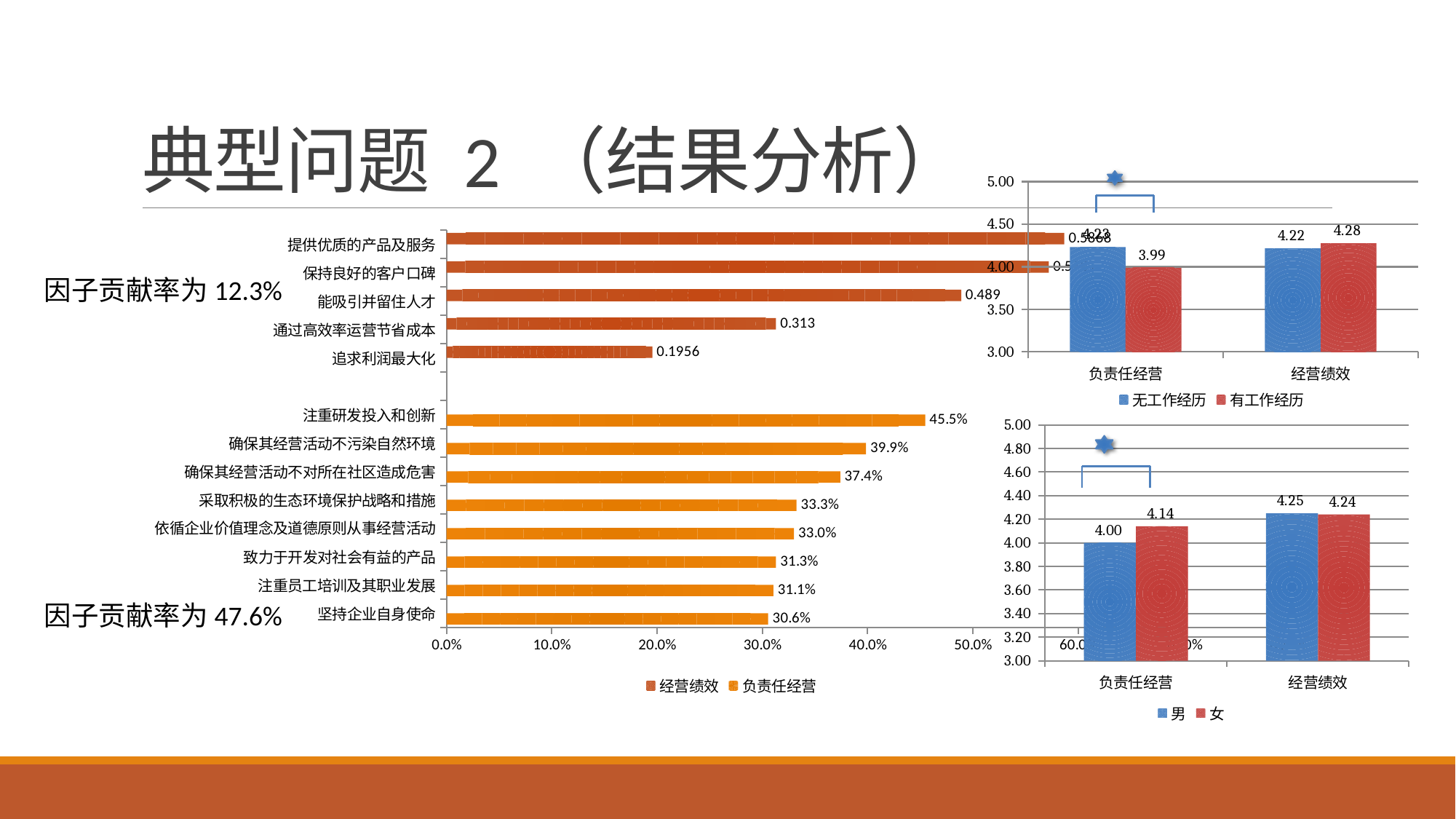

# 典型问题 2 （结果分析）

### Chart

| Category | 无工作经历 | 有工作经历 |
|---|---|---|
| 负责任经营 | 4.2312 | 3.9873 |
| 经营绩效 | 4.2153 | 4.2758 |

### Chart

| Category | 负责任经营 | 经营绩效 |
|---|---|---|
| 坚持企业自身使命 | 0.3056 | None |
| 注重员工培训及其职业发展 | 0.3105 | None |
| 致力于开发对社会有益的产品 | 0.313 | None |
| 依循企业价值理念及道德原则从事经营活动 | 0.3301 | None |
| 采取积极的生态环境保护战略和措施 | 0.3325 | None |
| 确保其经营活动不对所在社区造成危害 | 0.3741 | None |
| 确保其经营活动不污染自然环境 | 0.3985 | None |
| 注重研发投入和创新 | 0.4548 | None |
|  | None | None |
| 追求利润最大化 | None | 0.1956 |
| 通过高效率运营节省成本 | None | 0.313 |
| 能吸引并留住人才 | None | 0.489 |
| 保持良好的客户口碑 | None | 0.5721 |
| 提供优质的产品及服务 | None | 0.5868 |
因子贡献率为12.3%

### Chart

| Category | 男 | 女 |
|---|---|---|
| 负责任经营 | 4.0 | 4.14 |
| 经营绩效 | 4.25 | 4.24 |
因子贡献率为47.6%